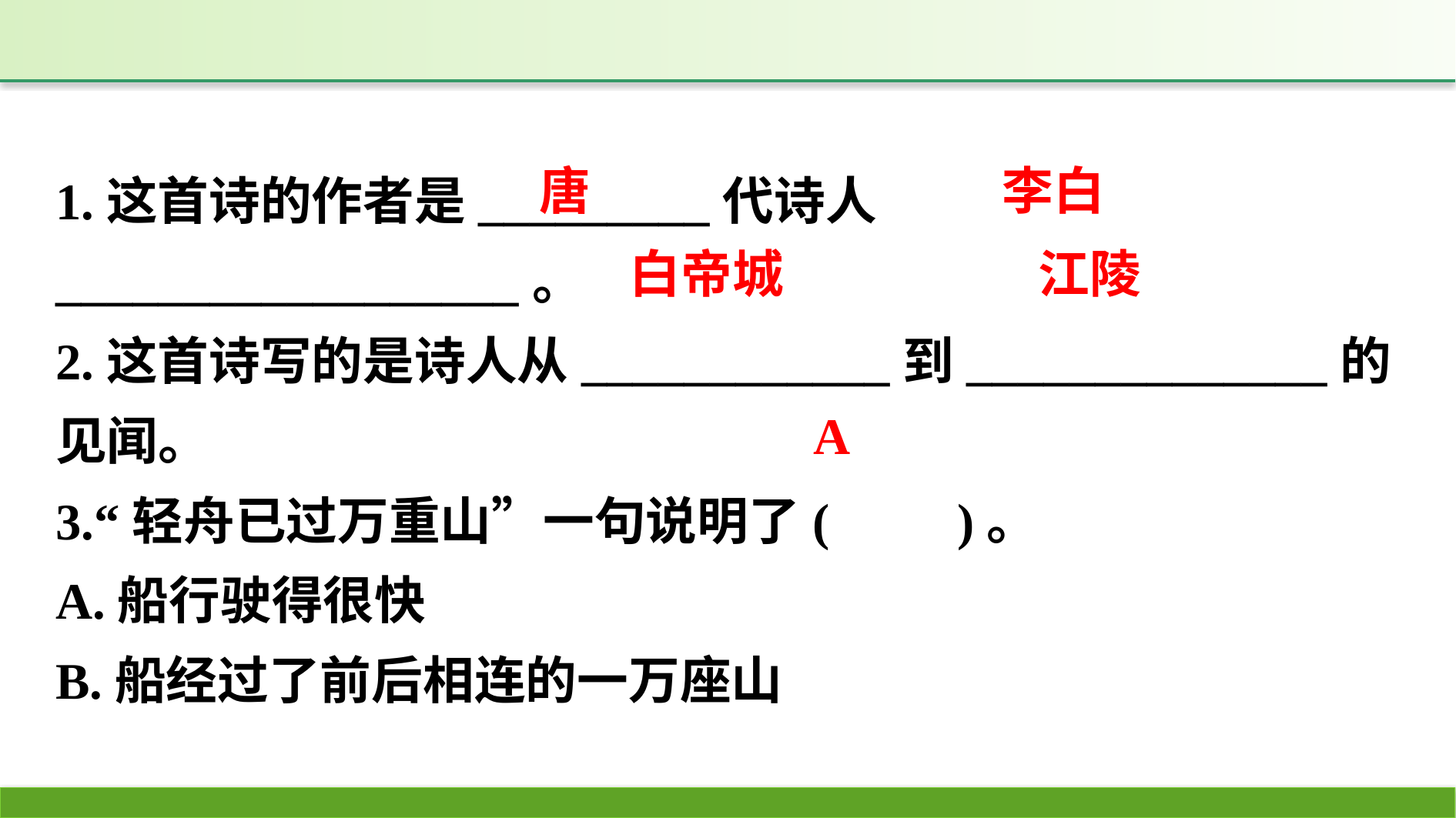

1.这首诗的作者是_________代诗人__________________。
2.这首诗写的是诗人从____________到______________的见闻。
3.“轻舟已过万重山”一句说明了(　　)。
A.船行驶得很快
B.船经过了前后相连的一万座山
李白
唐
白帝城
江陵
A